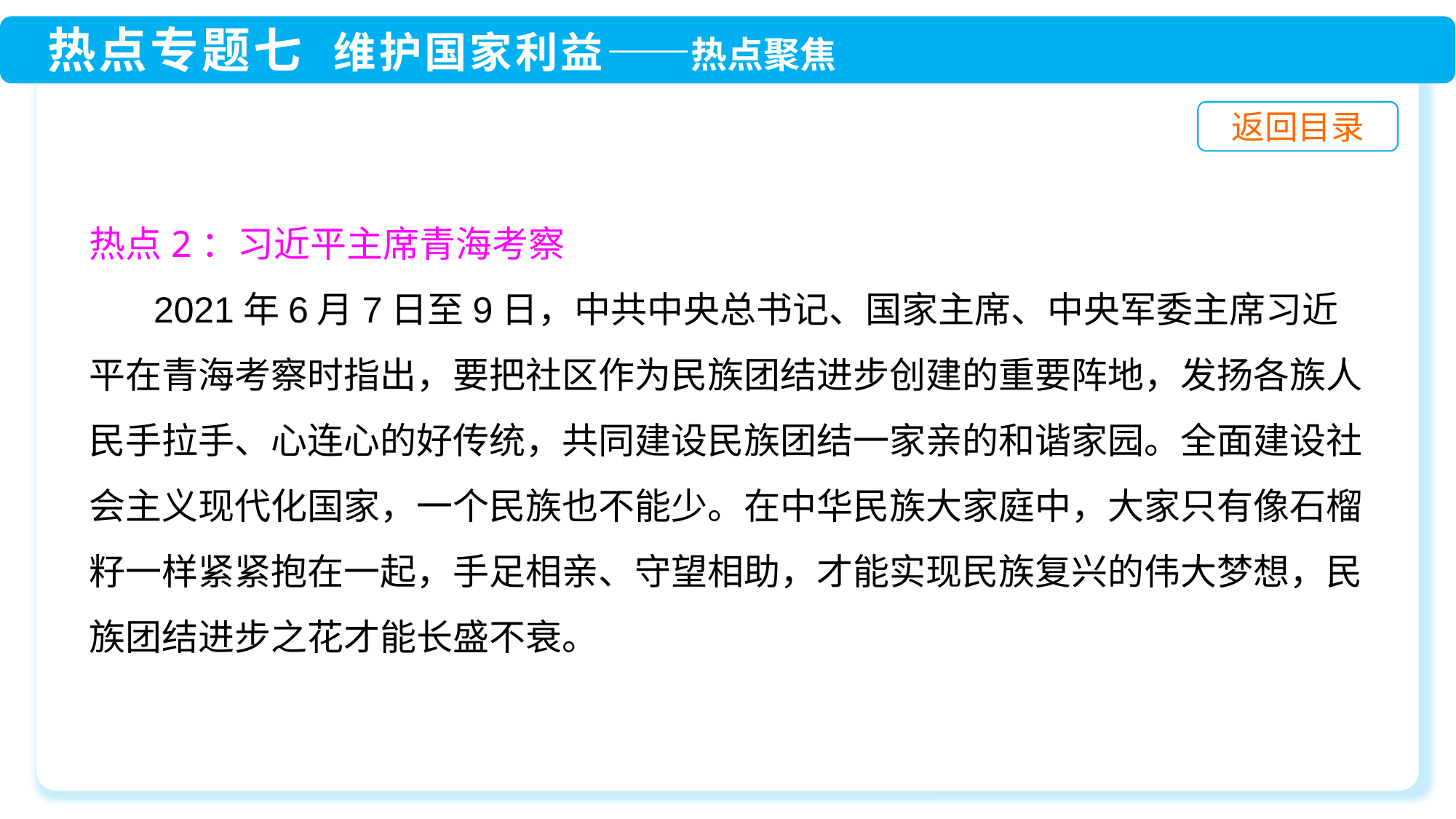

热点2：习近平主席青海考察
 2021年6月7日至9日，中共中央总书记、国家主席、中央军委主席习近平在青海考察时指出，要把社区作为民族团结进步创建的重要阵地，发扬各族人民手拉手、心连心的好传统，共同建设民族团结一家亲的和谐家园。全面建设社会主义现代化国家，一个民族也不能少。在中华民族大家庭中，大家只有像石榴籽一样紧紧抱在一起，手足相亲、守望相助，才能实现民族复兴的伟大梦想，民族团结进步之花才能长盛不衰。